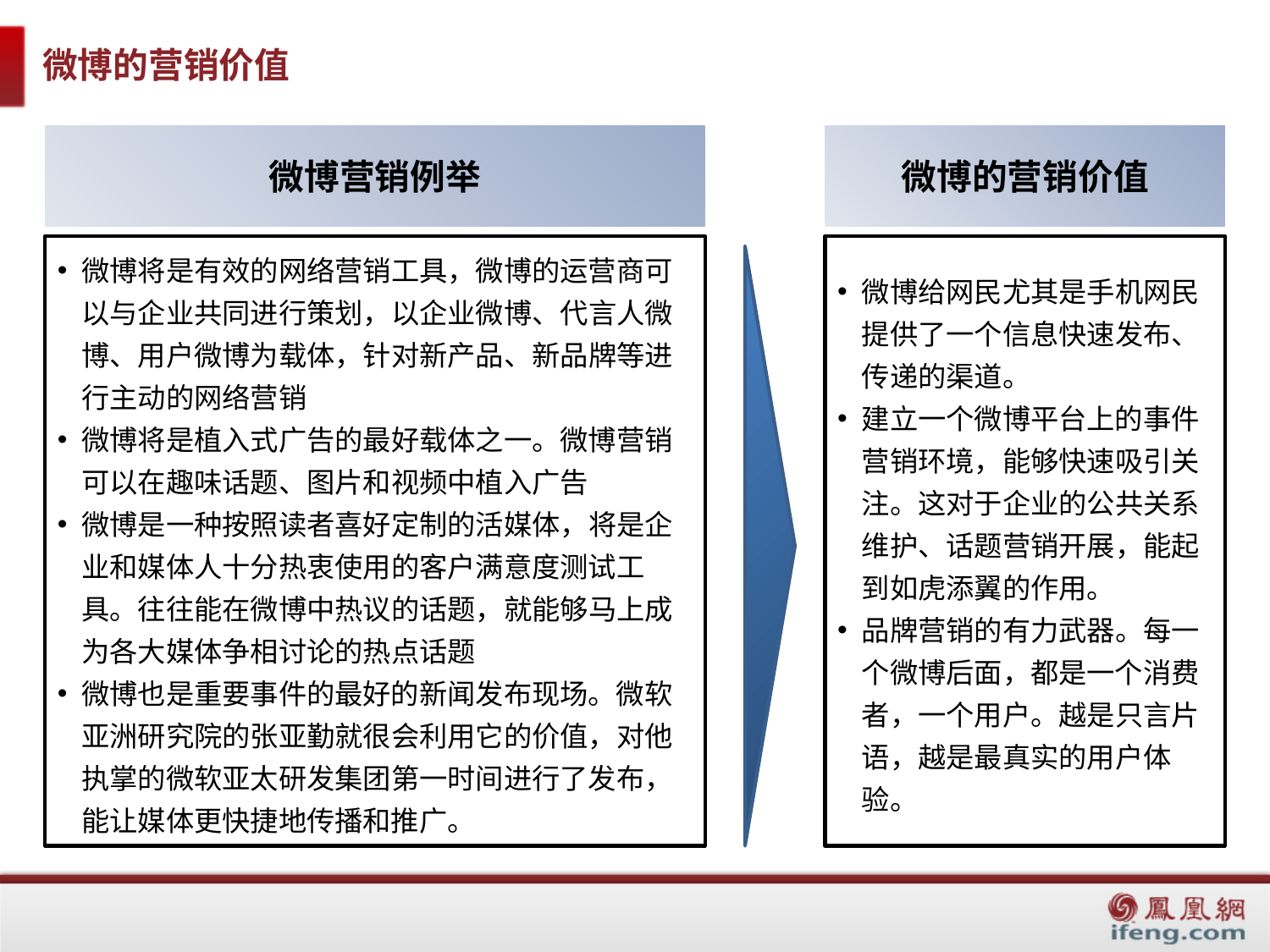

# 微博的营销价值
微博营销例举
微博的营销价值

微博将是有效的网络营销工具，微博的运营商可以与企业共同进行策划，以企业微博、代言人微博、用户微博为载体，针对新产品、新品牌等进行主动的网络营销
微博将是植入式广告的最好载体之一。微博营销可以在趣味话题、图片和视频中植入广告
微博是一种按照读者喜好定制的活媒体，将是企业和媒体人十分热衷使用的客户满意度测试工具。往往能在微博中热议的话题，就能够马上成为各大媒体争相讨论的热点话题
微博也是重要事件的最好的新闻发布现场。微软亚洲研究院的张亚勤就很会利用它的价值，对他执掌的微软亚太研发集团第一时间进行了发布，能让媒体更快捷地传播和推广。

微博给网民尤其是手机网民提供了一个信息快速发布、传递的渠道。
建立一个微博平台上的事件营销环境，能够快速吸引关注。这对于企业的公共关系维护、话题营销开展，能起到如虎添翼的作用。
品牌营销的有力武器。每一个微博后面，都是一个消费者，一个用户。越是只言片语，越是最真实的用户体验。